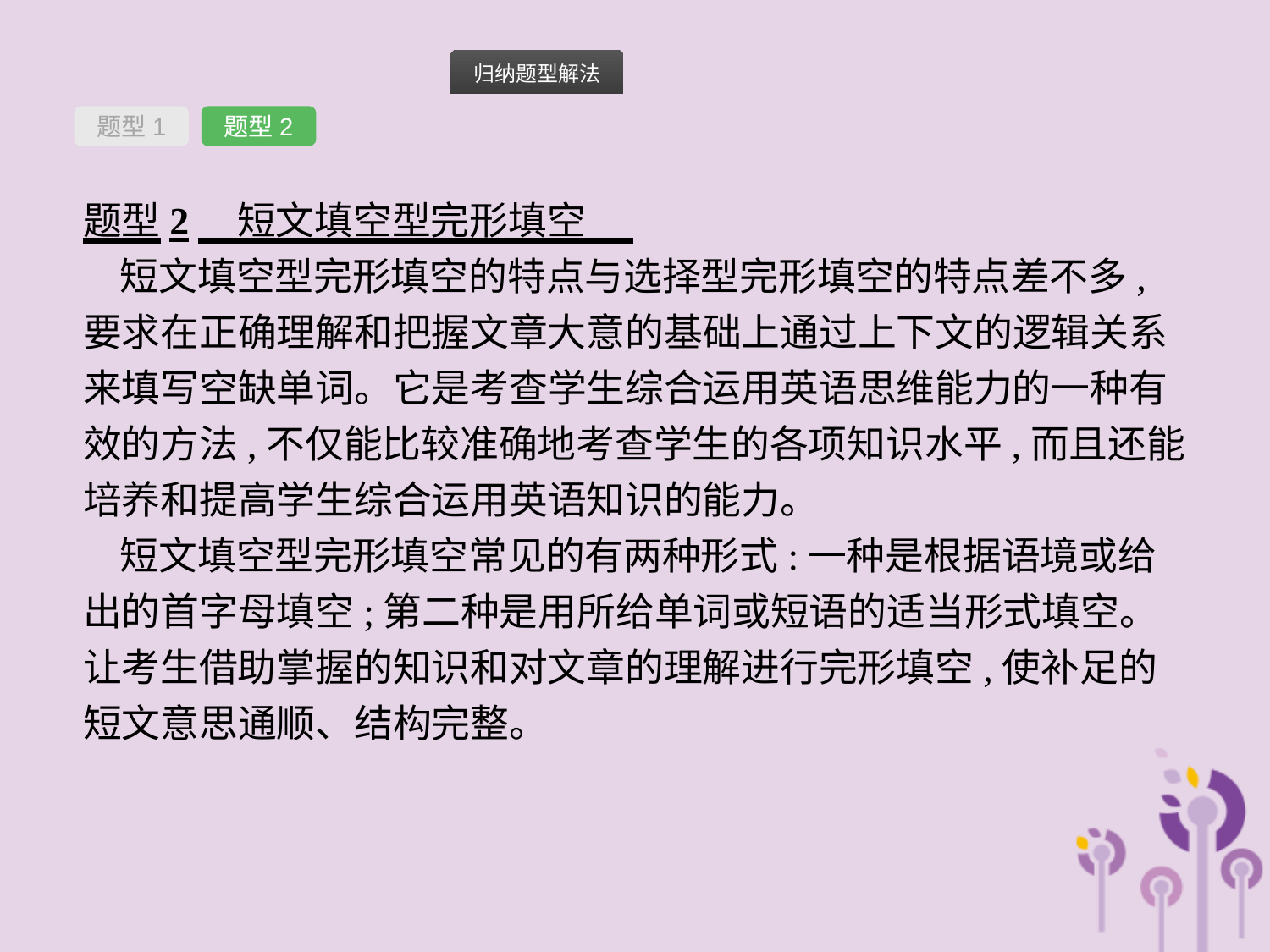

题型1
题型2
题型2　短文填空型完形填空
短文填空型完形填空的特点与选择型完形填空的特点差不多,要求在正确理解和把握文章大意的基础上通过上下文的逻辑关系来填写空缺单词。它是考查学生综合运用英语思维能力的一种有效的方法,不仅能比较准确地考查学生的各项知识水平,而且还能培养和提高学生综合运用英语知识的能力。
短文填空型完形填空常见的有两种形式:一种是根据语境或给出的首字母填空;第二种是用所给单词或短语的适当形式填空。让考生借助掌握的知识和对文章的理解进行完形填空,使补足的短文意思通顺、结构完整。